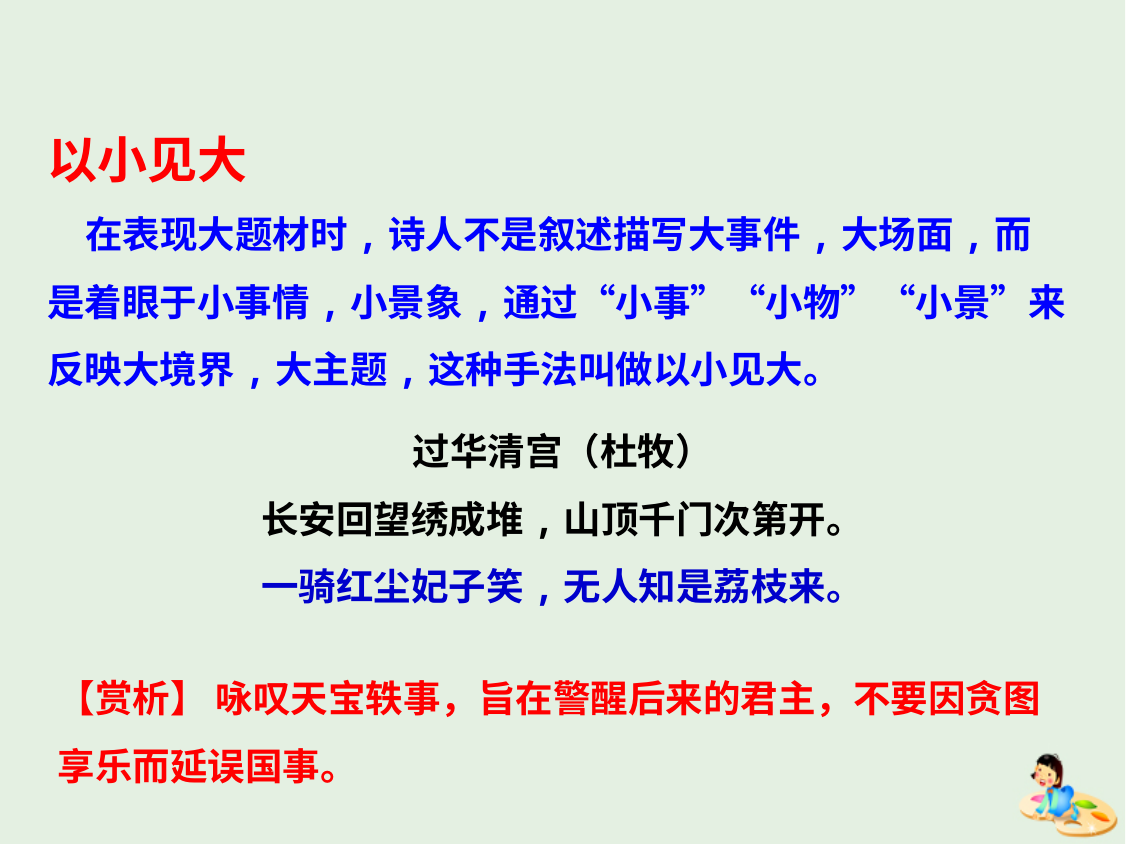

以小见大
    在表现大题材时,诗人不是叙述描写大事件,大场面,而是着眼于小事情,小景象,通过“小事”“小物”“小景”来反映大境界,大主题,这种手法叫做以小见大。
过华清宫（杜牧）
长安回望绣成堆,山顶千门次第开。
一骑红尘妃子笑,无人知是荔枝来。

【赏析】 咏叹天宝轶事，旨在警醒后来的君主，不要因贪图享乐而延误国事。